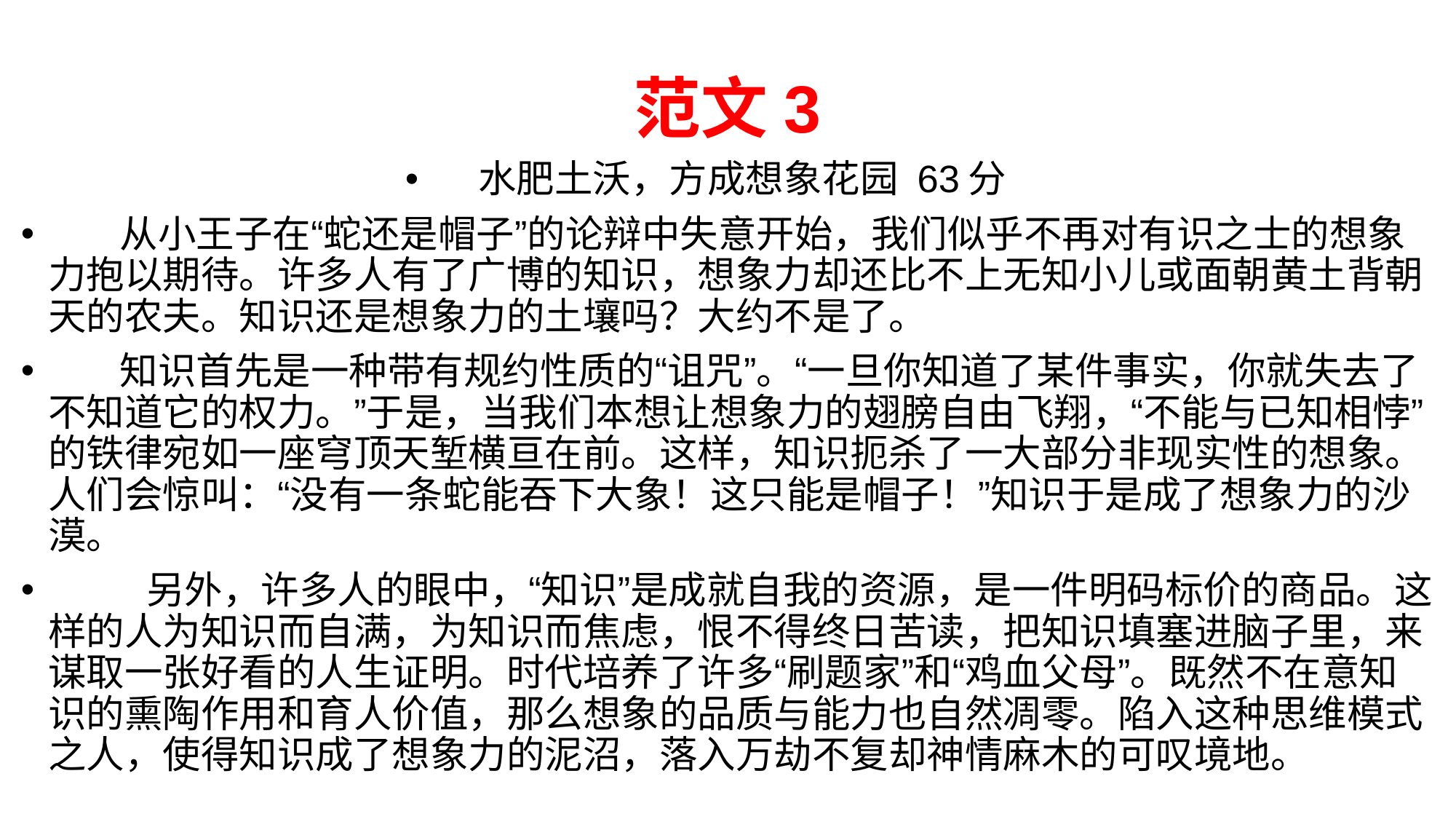

# 范文3
水肥土沃，方成想象花园 63分
      从小王子在“蛇还是帽子”的论辩中失意开始，我们似乎不再对有识之士的想象力抱以期待。许多人有了广博的知识，想象力却还比不上无知小儿或面朝黄土背朝天的农夫。知识还是想象力的土壤吗？大约不是了。
      知识首先是一种带有规约性质的“诅咒”。“一旦你知道了某件事实，你就失去了不知道它的权力。”于是，当我们本想让想象力的翅膀自由飞翔，“不能与已知相悖”的铁律宛如一座穹顶天堑横亘在前。这样，知识扼杀了一大部分非现实性的想象。人们会惊叫：“没有一条蛇能吞下大象！这只能是帽子！”知识于是成了想象力的沙漠。
	另外，许多人的眼中，“知识”是成就自我的资源，是一件明码标价的商品。这样的人为知识而自满，为知识而焦虑，恨不得终日苦读，把知识填塞进脑子里，来谋取一张好看的人生证明。时代培养了许多“刷题家”和“鸡血父母”。既然不在意知识的熏陶作用和育人价值，那么想象的品质与能力也自然凋零。陷入这种思维模式之人，使得知识成了想象力的泥沼，落入万劫不复却神情麻木的可叹境地。